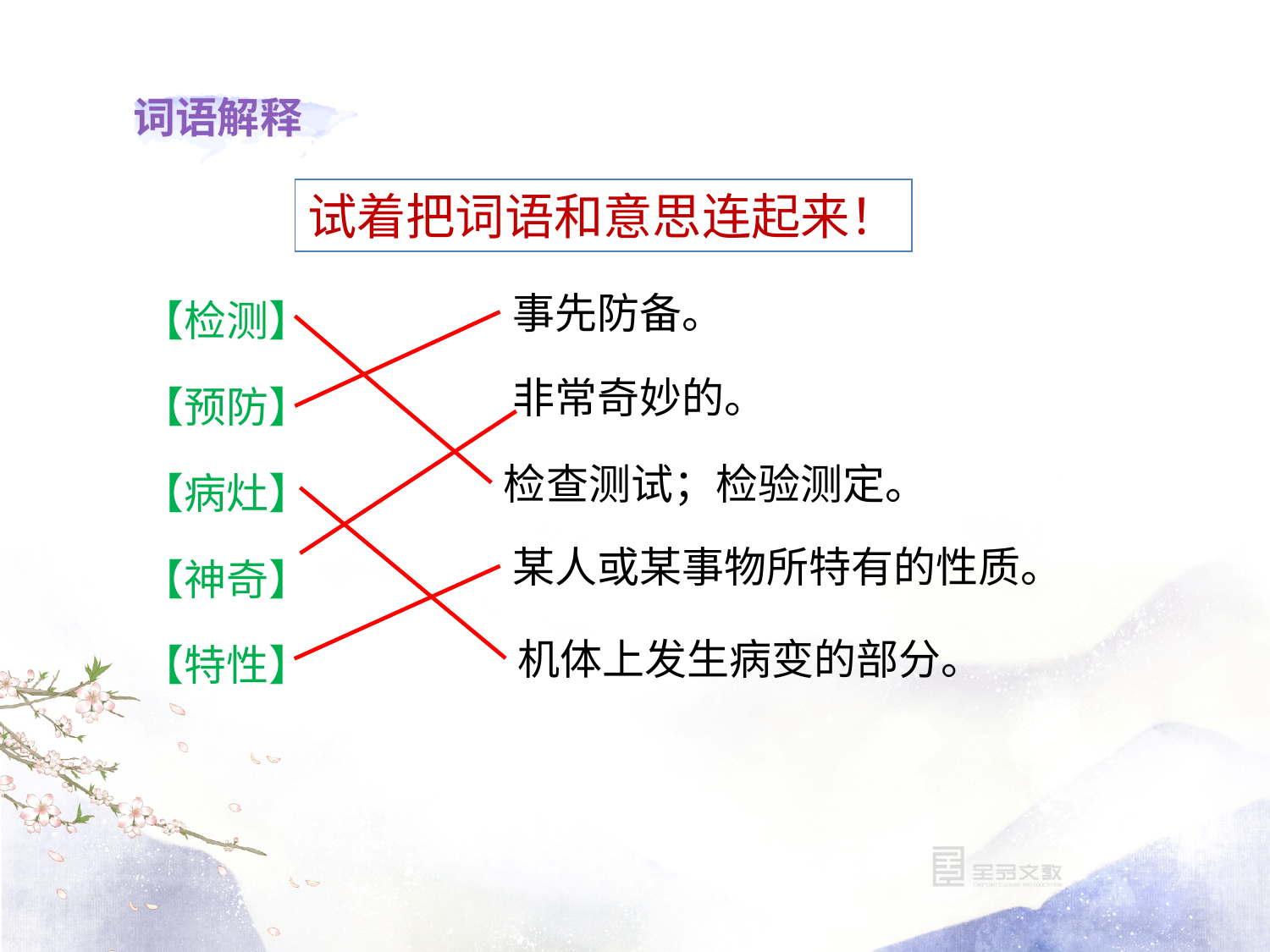

试着把词语和意思连起来！
【检测】
【预防】
【病灶】
【神奇】
【特性】
事先防备。
非常奇妙的。
检查测试；检验测定。
某人或某事物所特有的性质。
机体上发生病变的部分。